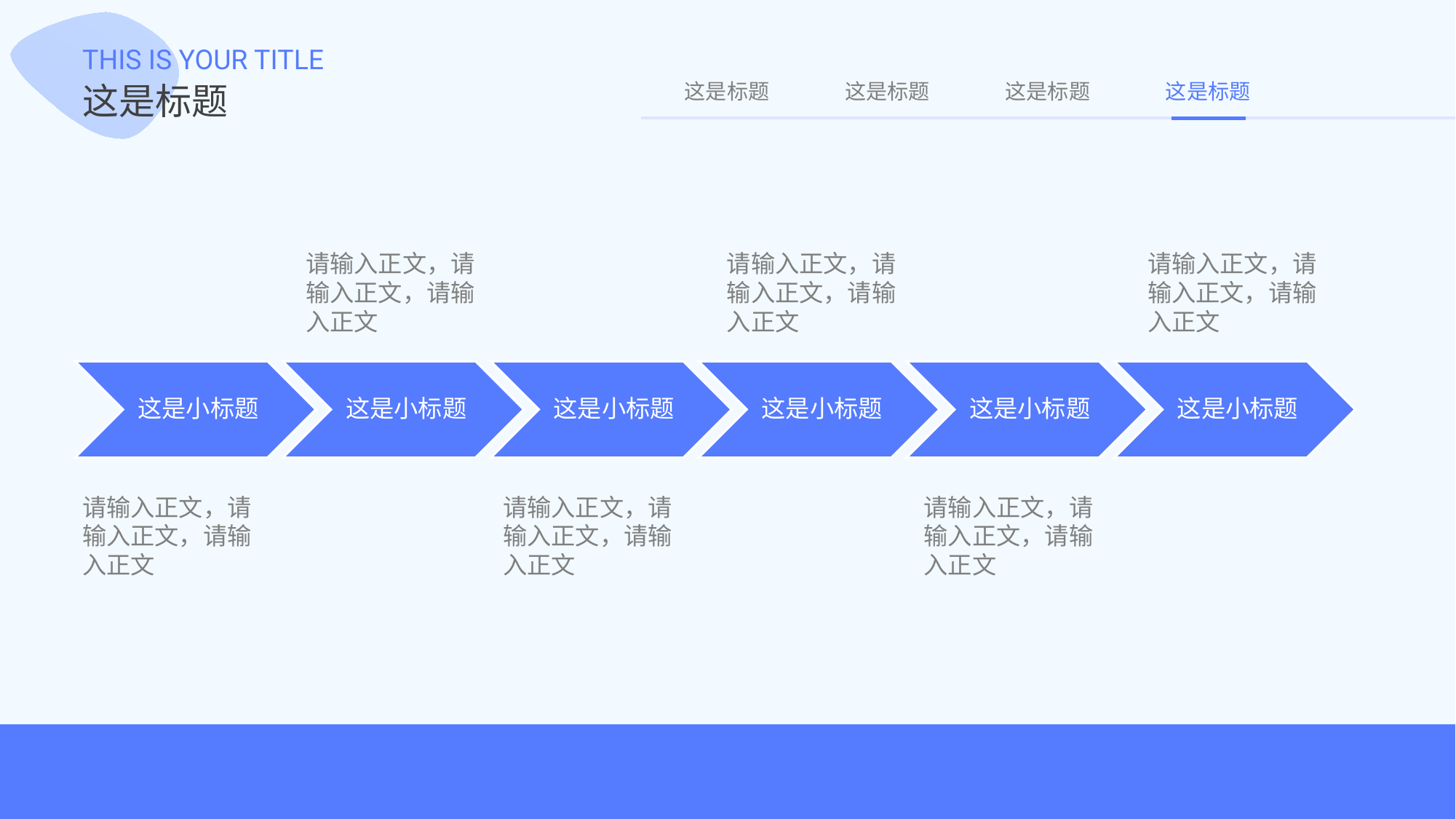

THIS IS YOUR TITLE
这是标题
这是标题
这是标题
这是标题
这是标题
请输入正文，请输入正文，请输入正文
请输入正文，请输入正文，请输入正文
请输入正文，请输入正文，请输入正文
这是小标题
这是小标题
这是小标题
这是小标题
这是小标题
这是小标题
请输入正文，请输入正文，请输入正文
请输入正文，请输入正文，请输入正文
请输入正文，请输入正文，请输入正文